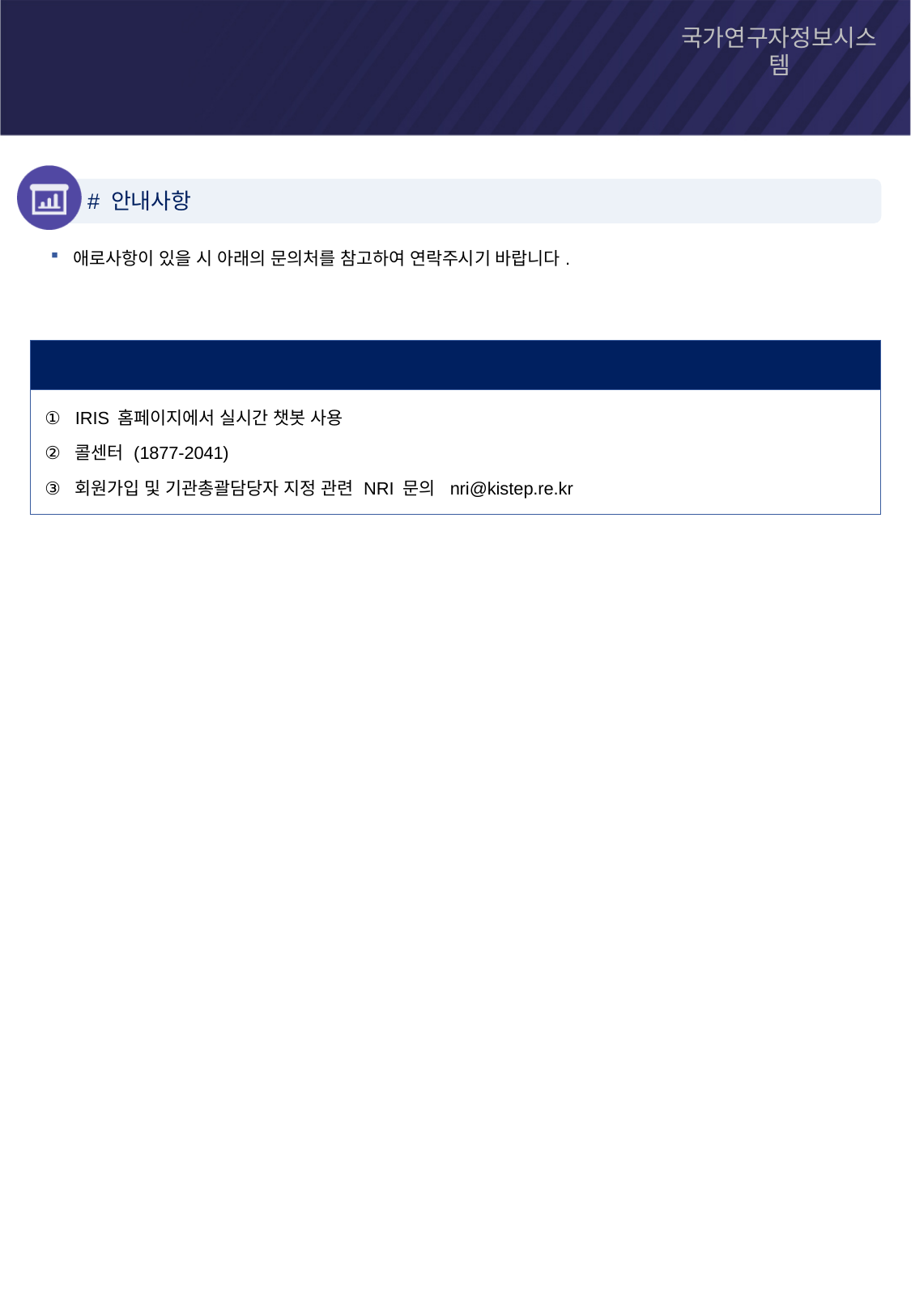

3. 문의처 안내
# 안내사항
애로사항이 있을 시 아래의 문의처를 참고하여 연락주시기 바랍니다.
| 문의처 |
| --- |
| IRIS 홈페이지에서 실시간 챗봇 사용 콜센터 (1877-2041) 회원가입 및 기관총괄담당자 지정 관련 NRI 문의 nri@kistep.re.kr |